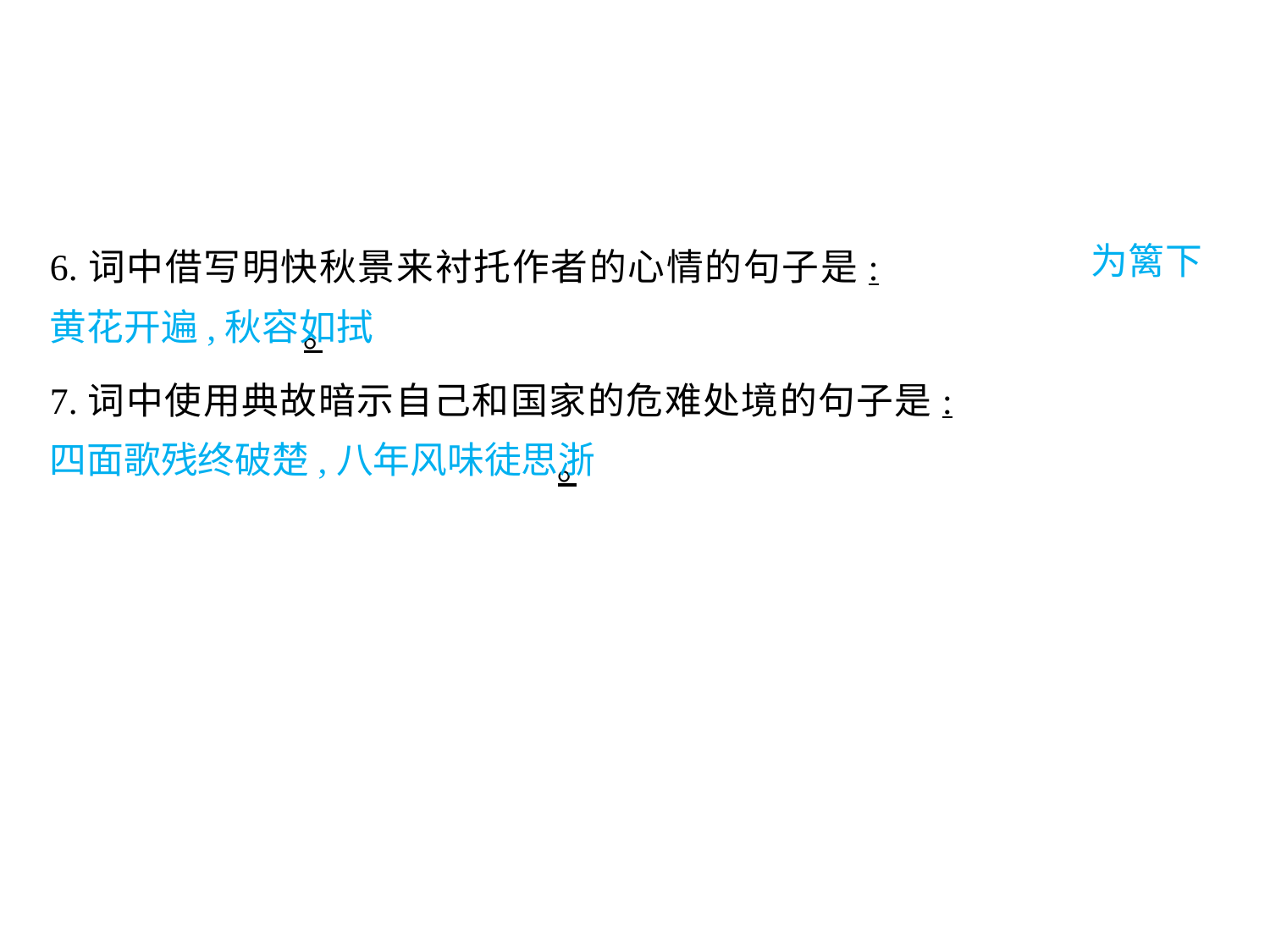

为篱下黄花开遍,秋容如拭
6.词中借写明快秋景来衬托作者的心情的句子是:					｡
7.词中使用典故暗示自己和国家的危难处境的句子是:							｡
									四面歌残终破楚,八年风味徒思浙